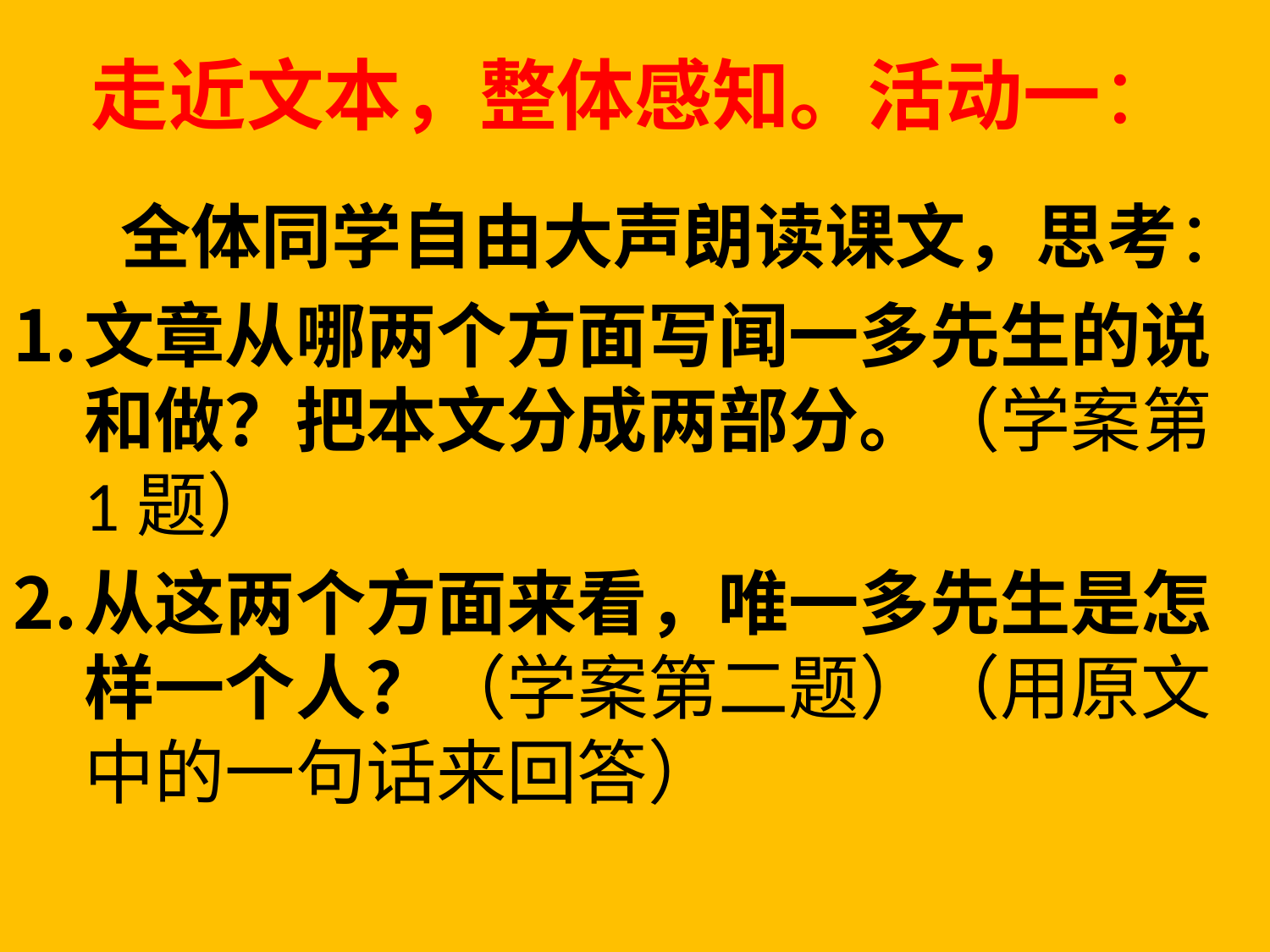

# 走近文本，整体感知。活动一：
全体同学自由大声朗读课文，思考：
文章从哪两个方面写闻一多先生的说和做？把本文分成两部分。（学案第1题）
从这两个方面来看，唯一多先生是怎样一个人？（学案第二题）（用原文中的一句话来回答）